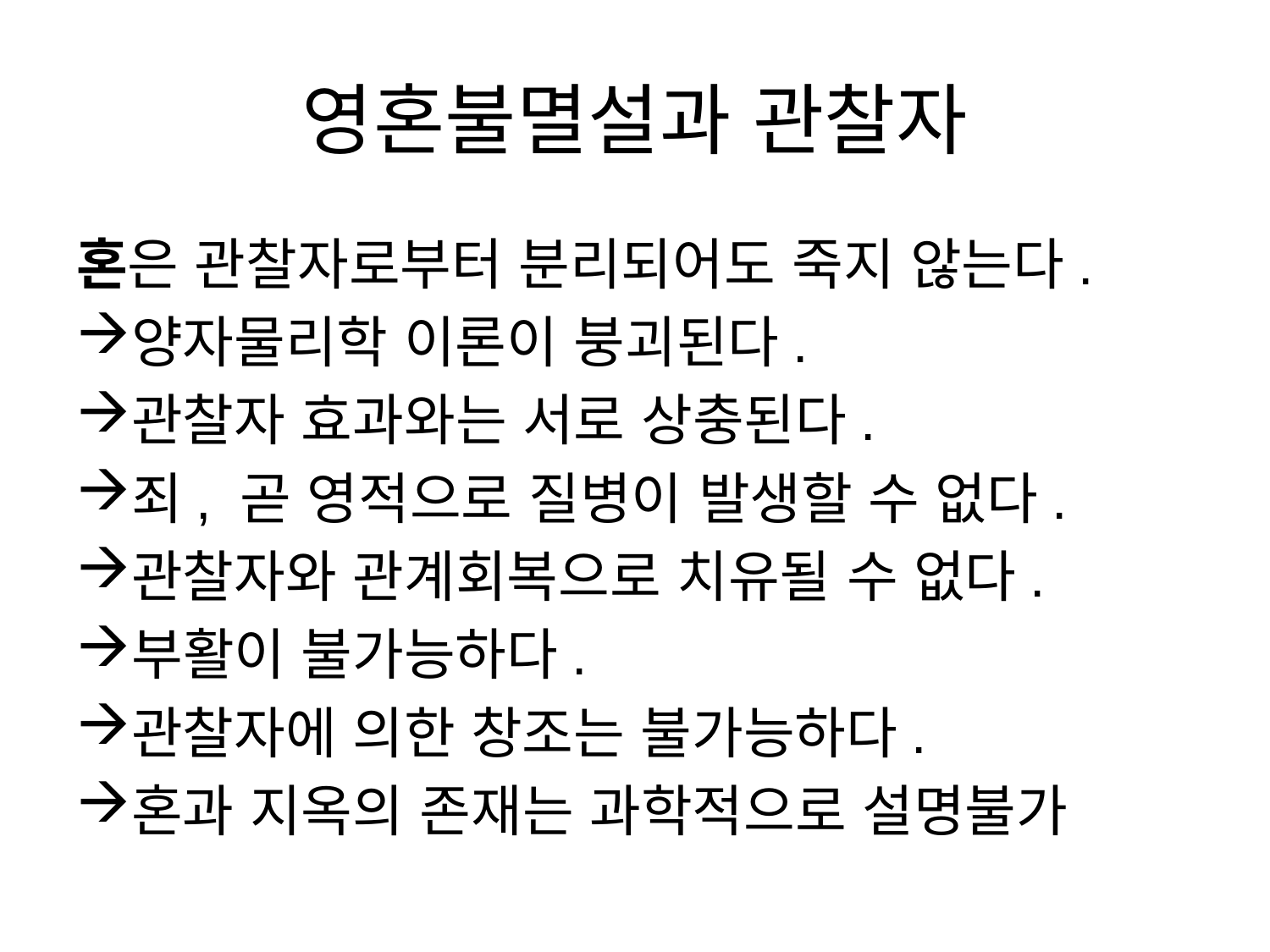

# 영혼불멸설과 관찰자
혼은 관찰자로부터 분리되어도 죽지 않는다.
양자물리학 이론이 붕괴된다.
관찰자 효과와는 서로 상충된다.
죄, 곧 영적으로 질병이 발생할 수 없다.
관찰자와 관계회복으로 치유될 수 없다.
부활이 불가능하다.
관찰자에 의한 창조는 불가능하다.
혼과 지옥의 존재는 과학적으로 설명불가